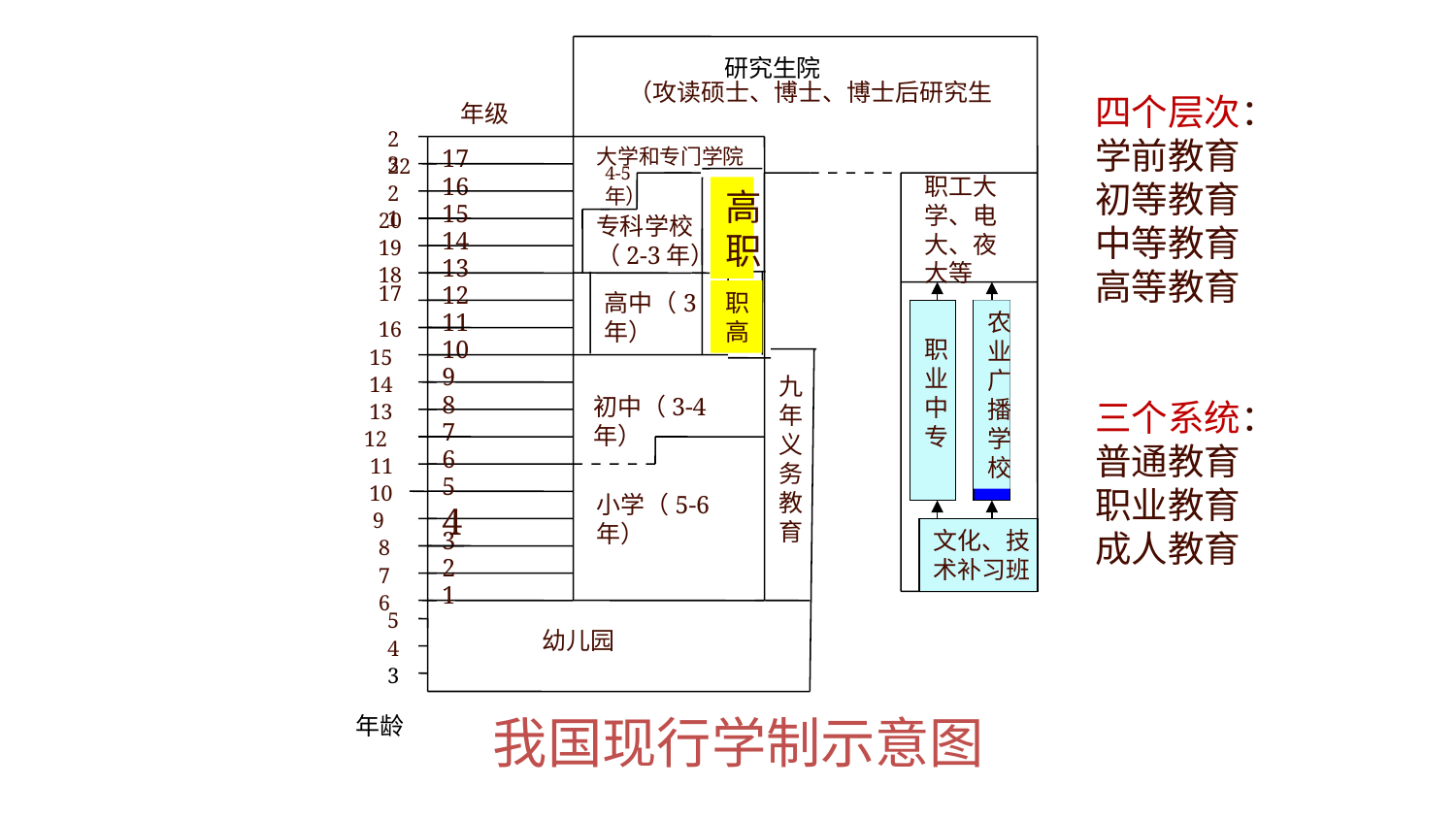

研究生院
（攻读硕士、博士、博士后研究生
四个层次：
学前教育
初等教育
中等教育
高等教育

三个系统：
普通教育
职业教育
成人教育
年级
23

17

大学和专门学院

22
4-5 年）

16
职工大学、电大、夜大等

21

高职

15
20
专科学校（2-3年）

14
19

13
18

17

12

高中（3年）
职高

11

农业广播学校
16

职业中专

10

职业中专
15

9

14
九年义务教育

8
初中（3-4年）
13

7
12

6

     11

5

10
小学（5-6年）

4
9

3
文化、技
术补习班
8

2
7

1
6

5

幼儿园
4

3

我国现行学制示意图
年龄